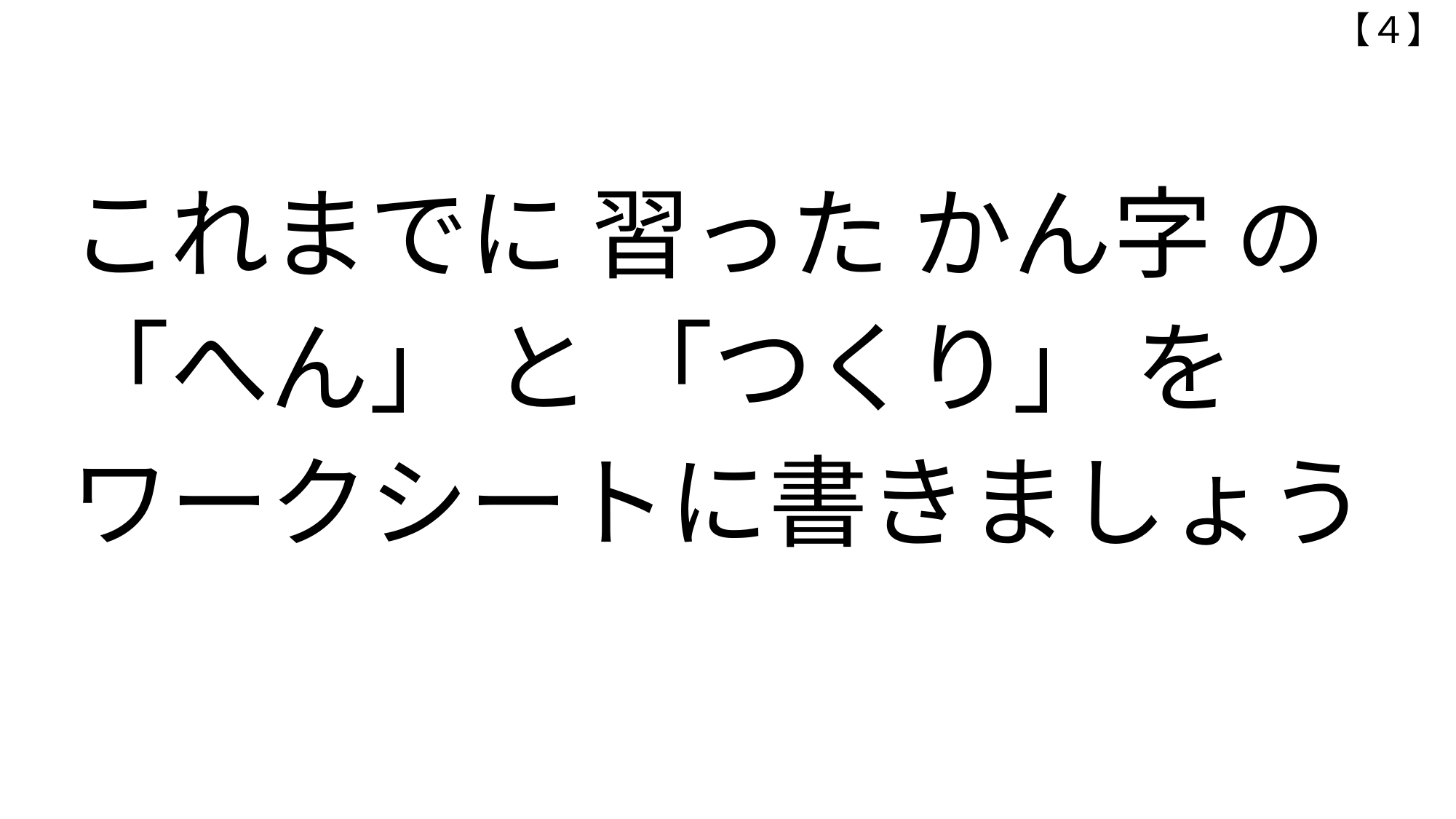

【４】
# これまでに 習った かん字 の 　 「へん」 と 「つくり」 を 　 ワークシートに書きましょう